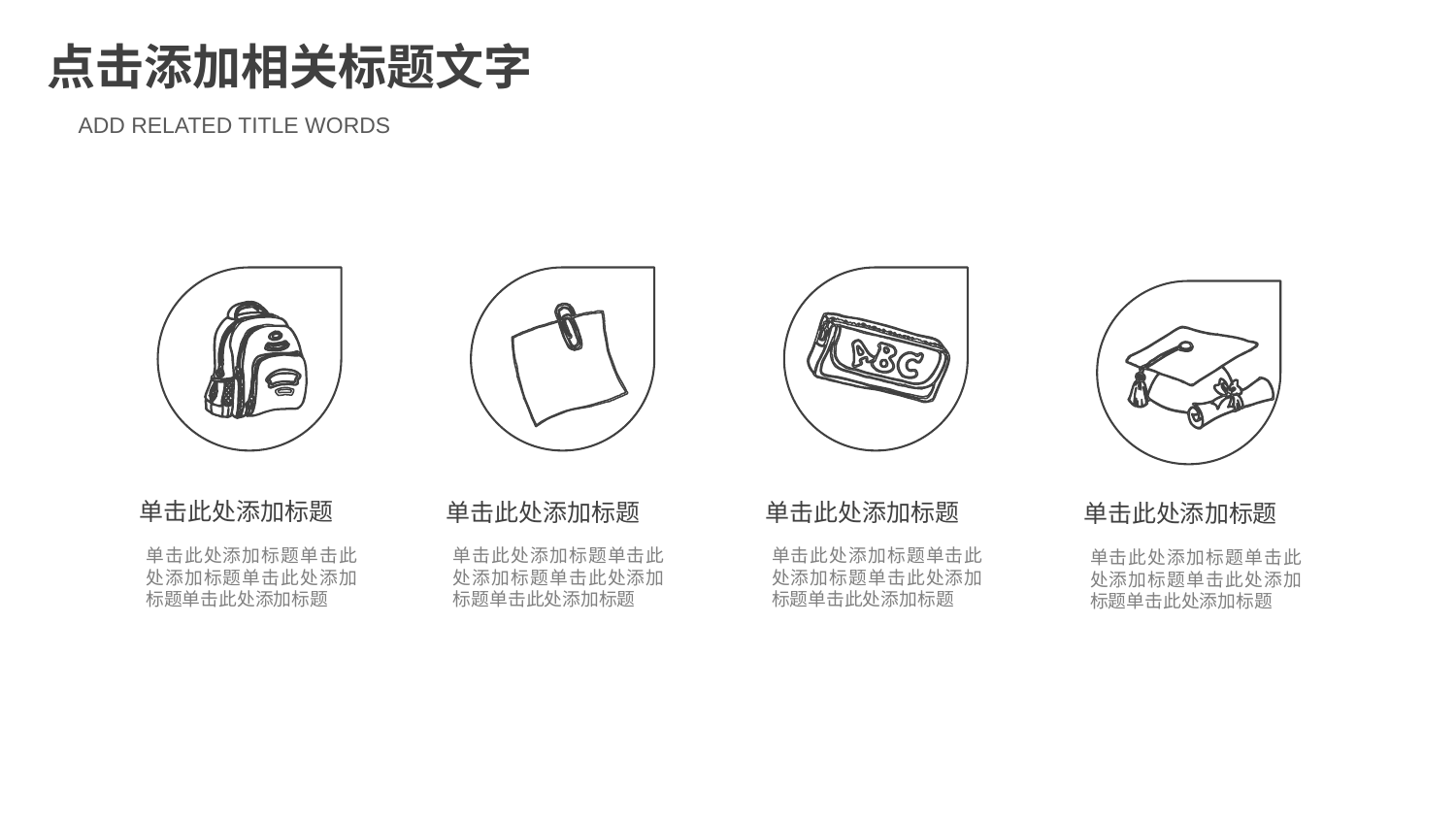

点击添加相关标题文字
ADD RELATED TITLE WORDS

单击此处添加标题
单击此处添加标题
单击此处添加标题
单击此处添加标题
单击此处添加标题单击此处添加标题单击此处添加标题单击此处添加标题
单击此处添加标题单击此处添加标题单击此处添加标题单击此处添加标题
单击此处添加标题单击此处添加标题单击此处添加标题单击此处添加标题
单击此处添加标题单击此处添加标题单击此处添加标题单击此处添加标题